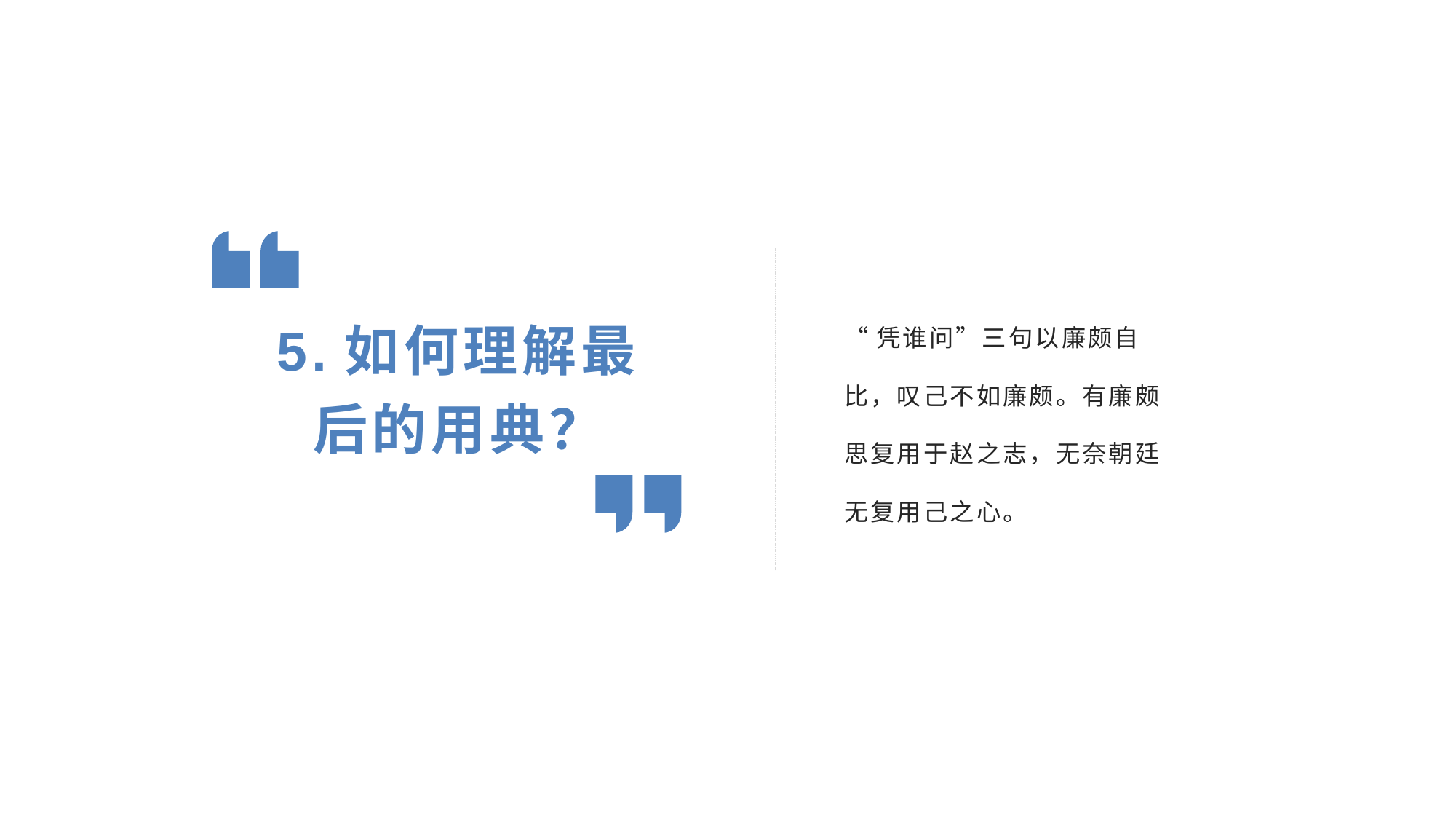

“凭谁问”三句以廉颇自比，叹己不如廉颇。有廉颇思复用于赵之志，无奈朝廷无复用己之心。
5.如何理解最后的用典？